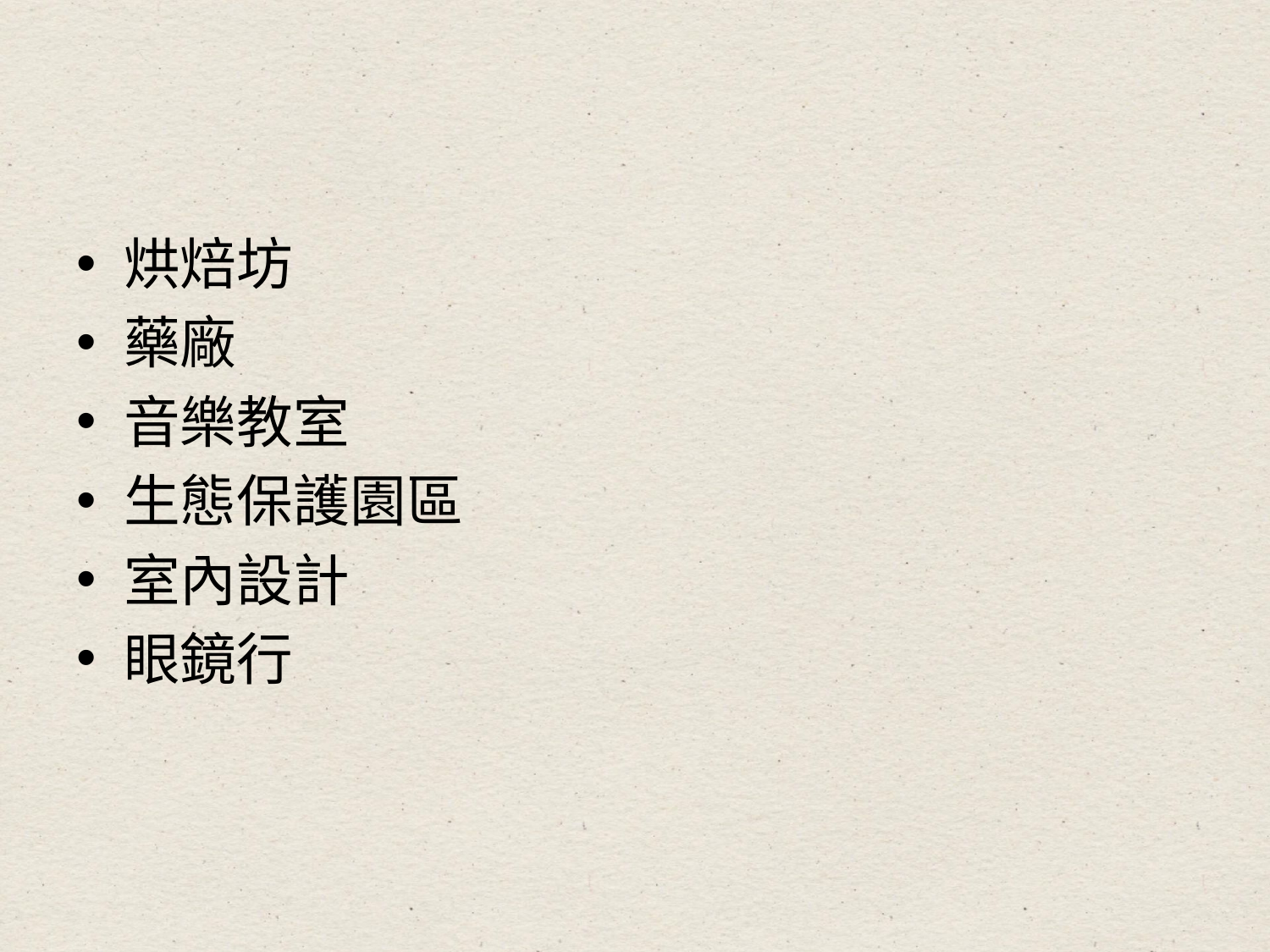

#
烘焙坊
藥廠
音樂教室
生態保護園區
室內設計
眼鏡行